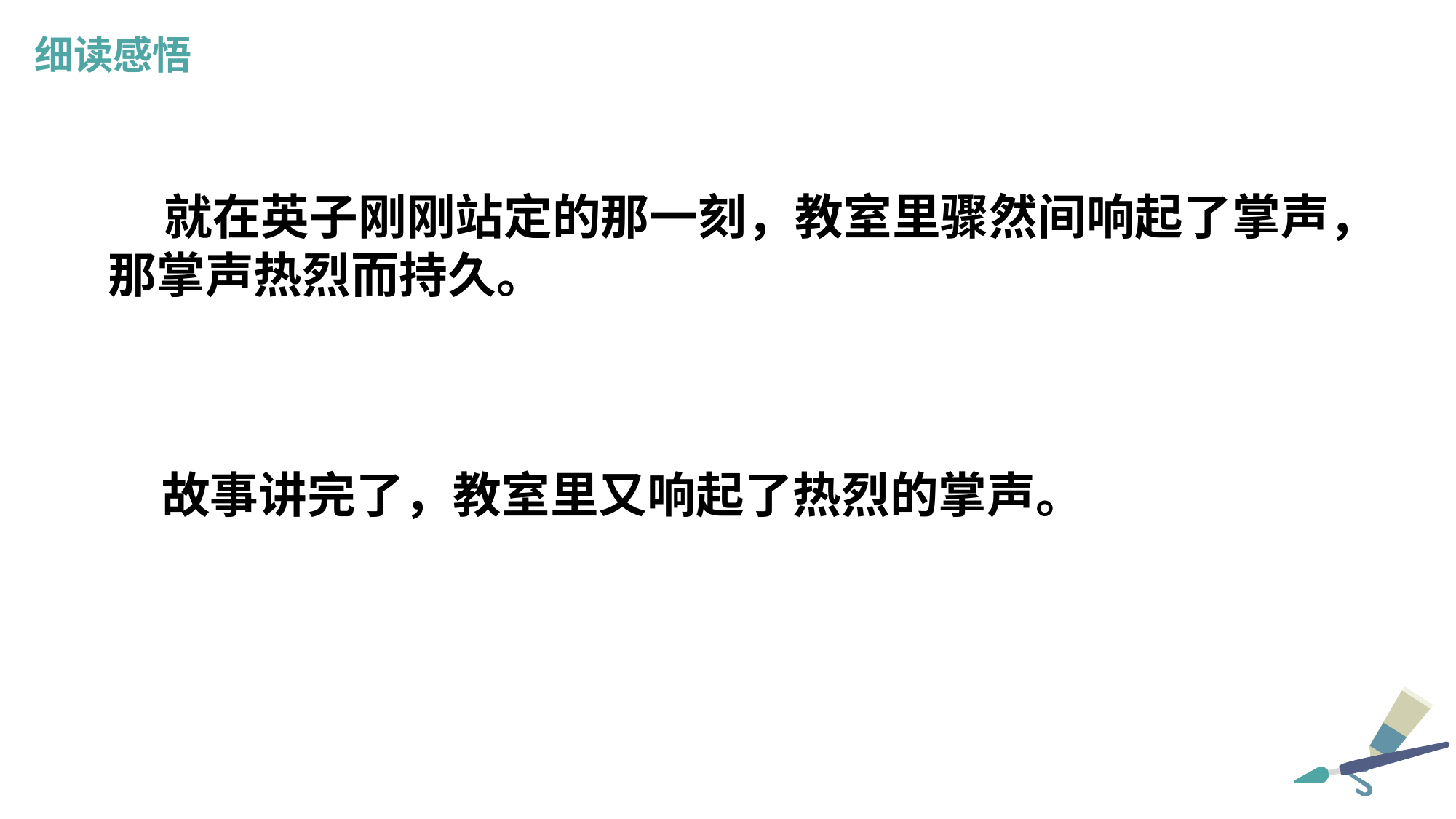

细读感悟
    就在英子刚刚站定的那一刻，教室里骤然间响起了掌声，那掌声热烈而持久。
    故事讲完了，教室里又响起了热烈的掌声。